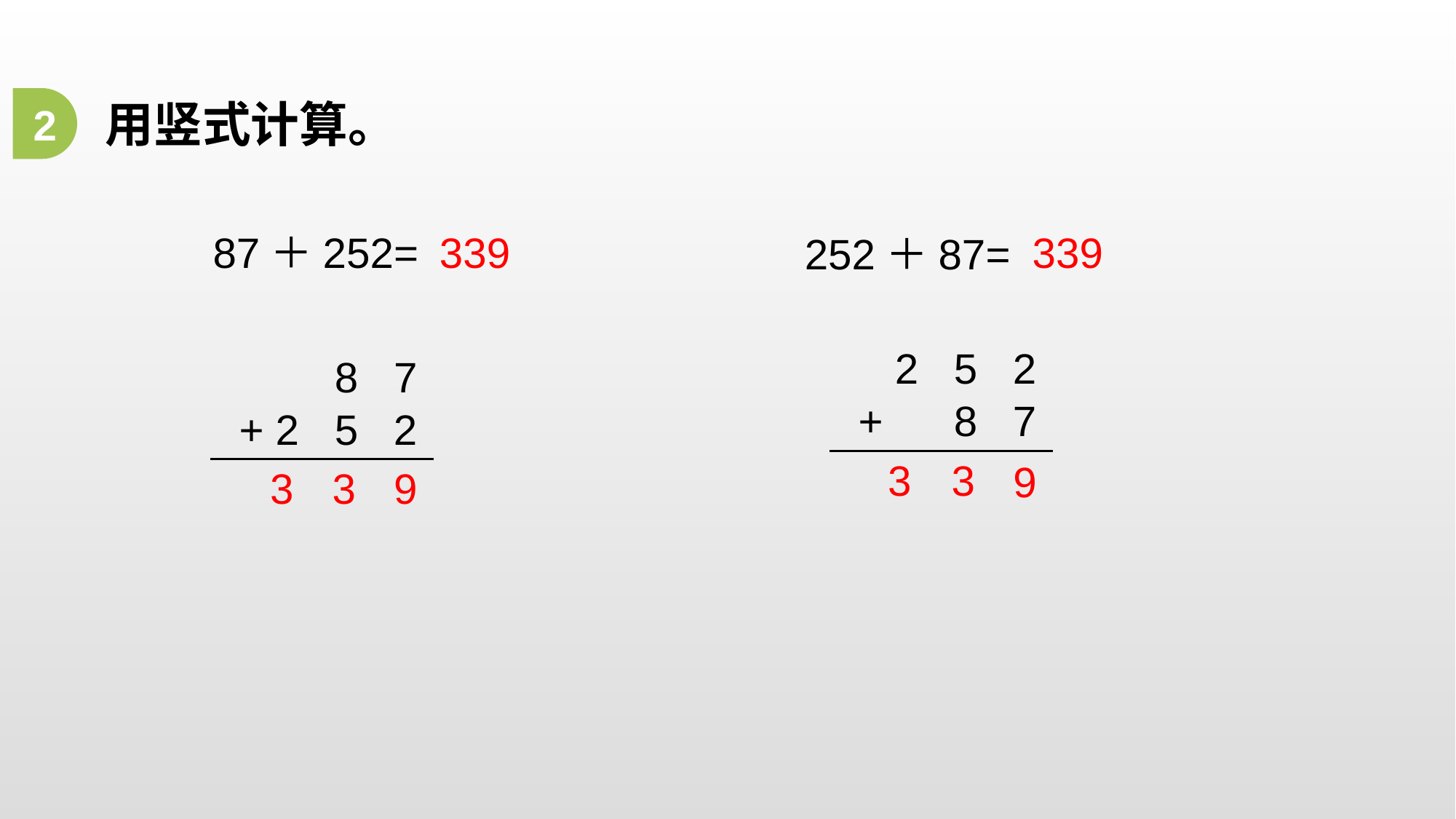

用竖式计算。
2
339
339
87＋252=
252＋87=
2   5   2
   8   7
+      8   7
+ 2   5   2
3
3
9
9
3
3